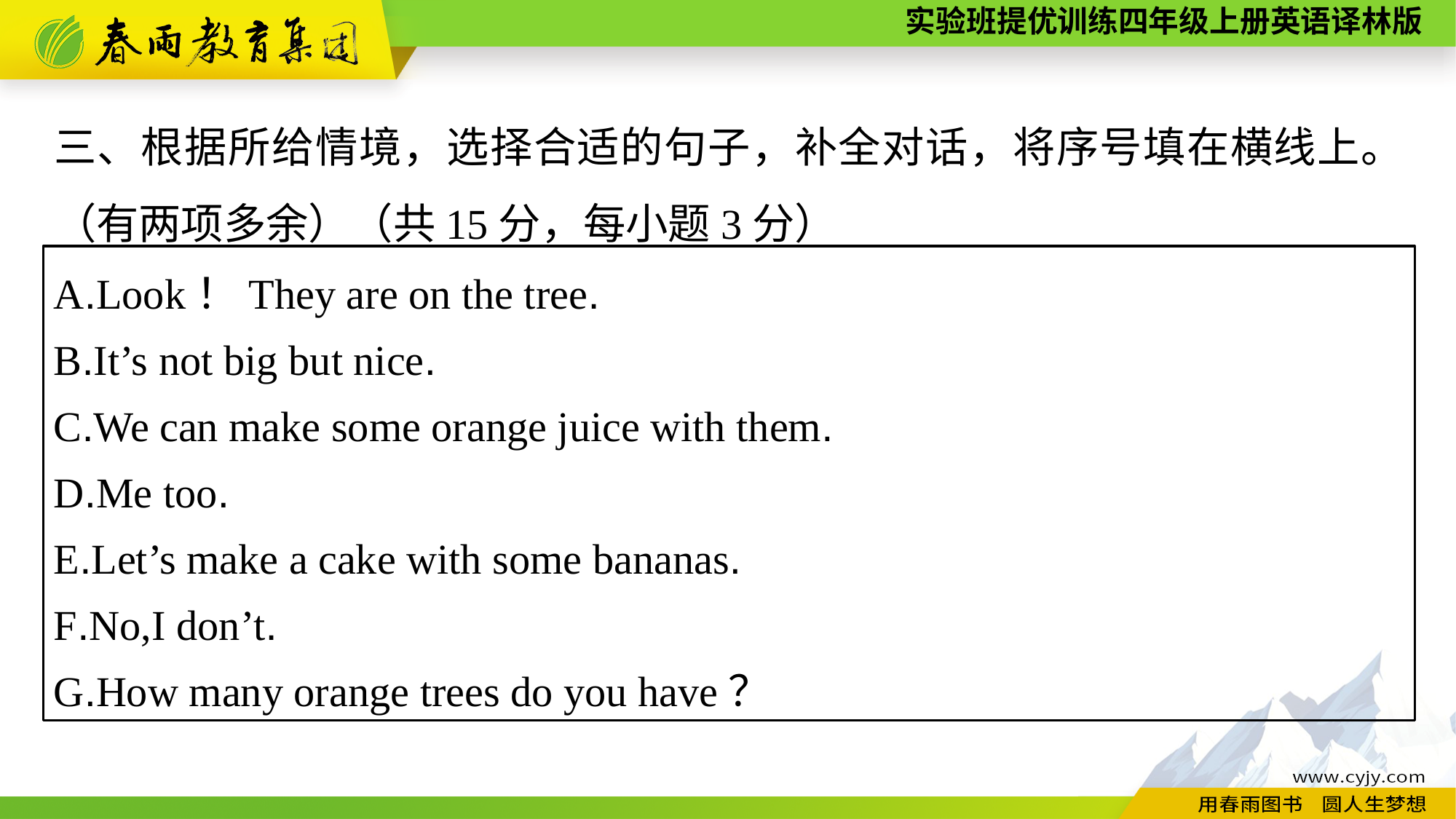

三、根据所给情境，选择合适的句子，补全对话，将序号填在横线上。（有两项多余）（共15分，每小题3分）
A.Look！They are on the tree.
B.It’s not big but nice.
C.We can make some orange juice with them.
D.Me too.
E.Let’s make a cake with some bananas.
F.No,I don’t.
G.How many orange trees do you have？